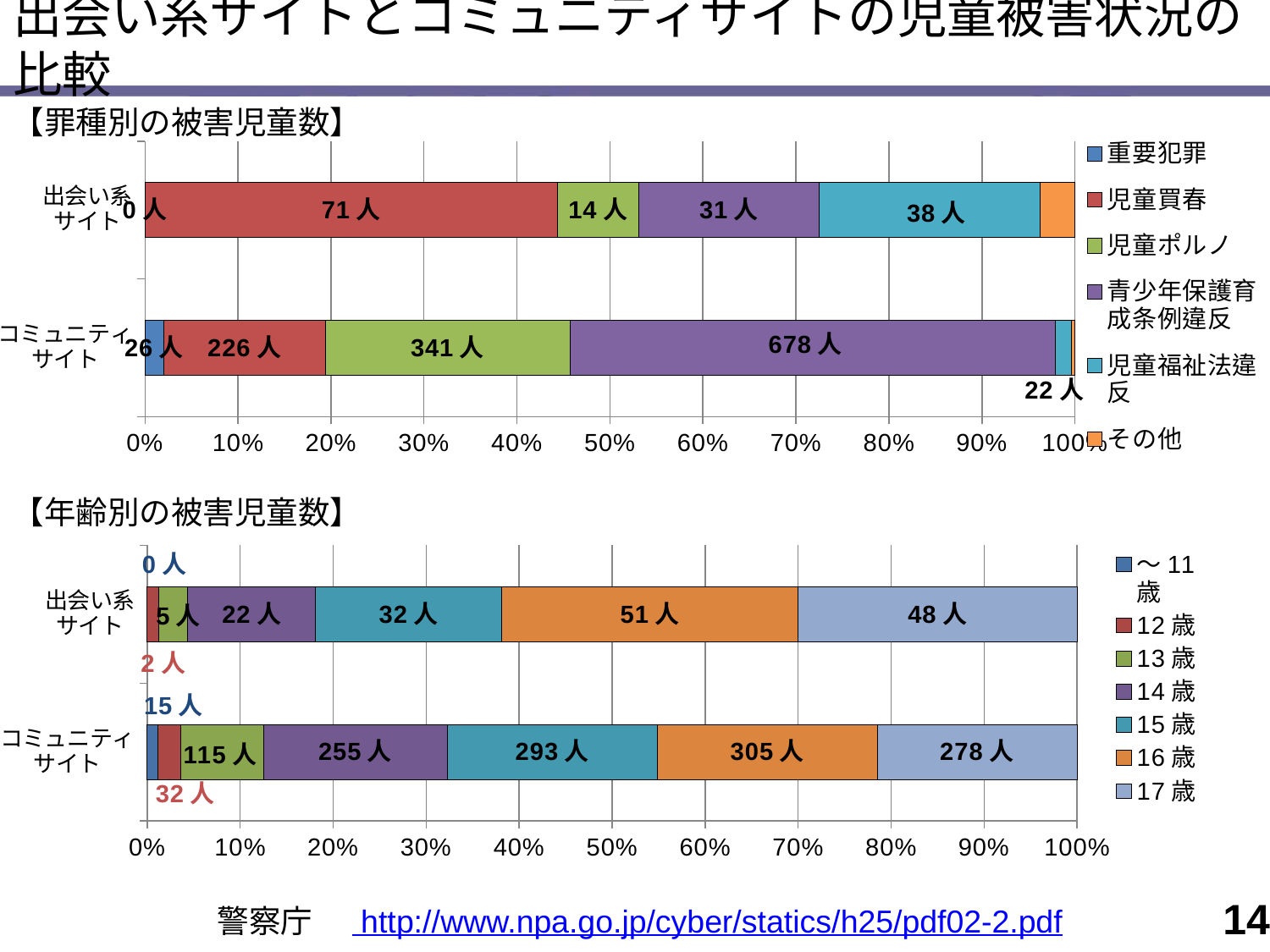

出会い系サイトとコミュニティサイトの児童被害状況の比較
【罪種別の被害児童数】

### Chart

| Category | 重要犯罪 | 児童買春 | 児童ポルノ | 青少年保護育成条例違反 | 児童福祉法違反 | その他 |
|---|---|---|---|---|---|---|
| コミュニティ
サイト | 26.0 | 226.0 | 341.0 | 678.0 | 22.0 | 5.0 |
| 出会い系
サイト | 0.0 | 71.0 | 14.0 | 31.0 | 38.0 | 6.0 |
【年齢別の被害児童数】

### Chart

| Category | ～11歳 | 12歳 | 13歳 | 14歳 | 15歳 | 16歳 | 17歳 |
|---|---|---|---|---|---|---|---|
| コミュニティ
サイト | 15.0 | 32.0 | 115.0 | 255.0 | 293.0 | 305.0 | 278.0 |
| 出会い系
サイト | 0.0 | 2.0 | 5.0 | 22.0 | 32.0 | 51.0 | 48.0 |
14
警察庁　 http://www.npa.go.jp/cyber/statics/h25/pdf02-2.pdf